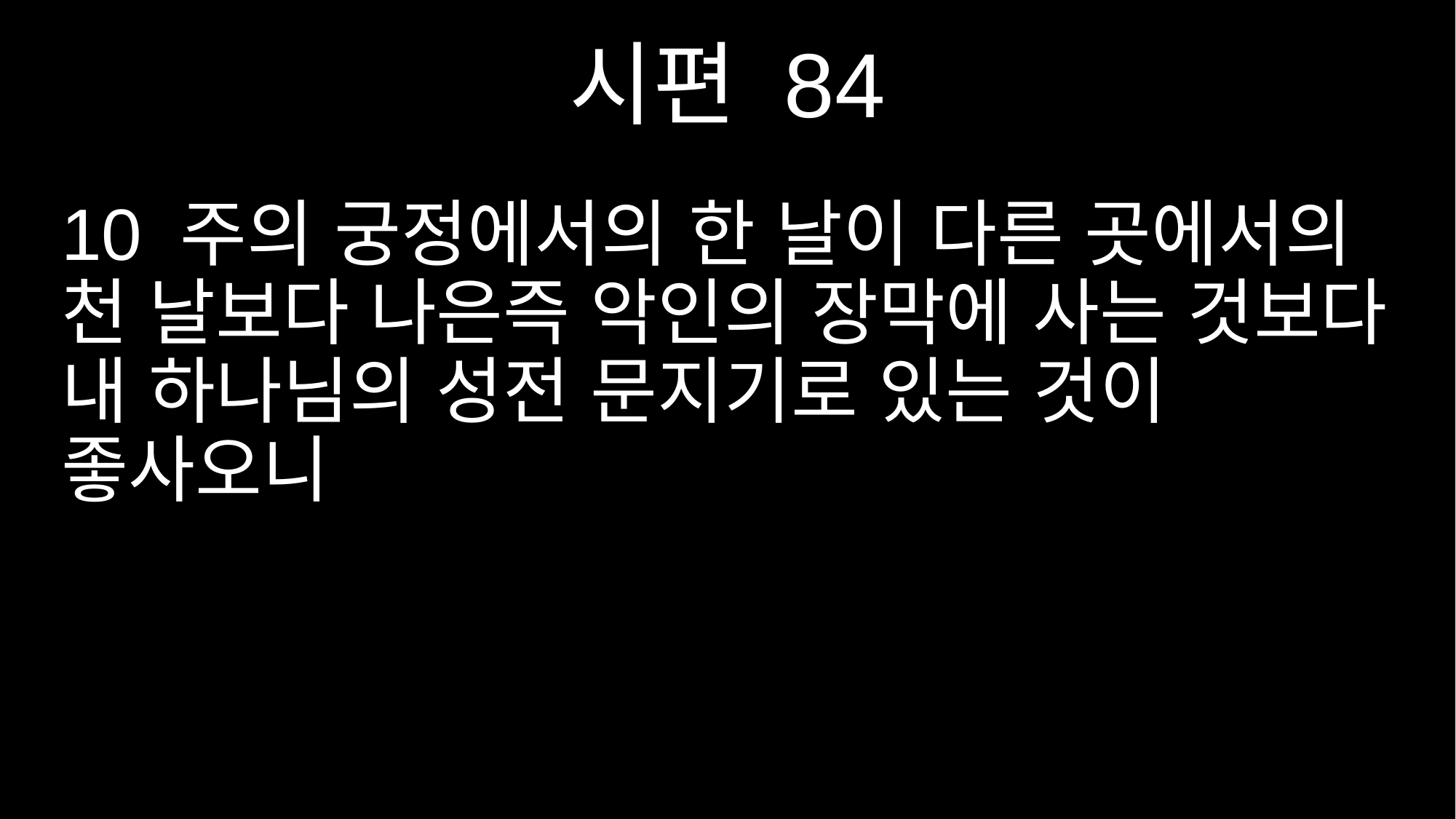

시편 84
10 주의 궁정에서의 한 날이 다른 곳에서의 천 날보다 나은즉 악인의 장막에 사는 것보다 내 하나님의 성전 문지기로 있는 것이 좋사오니